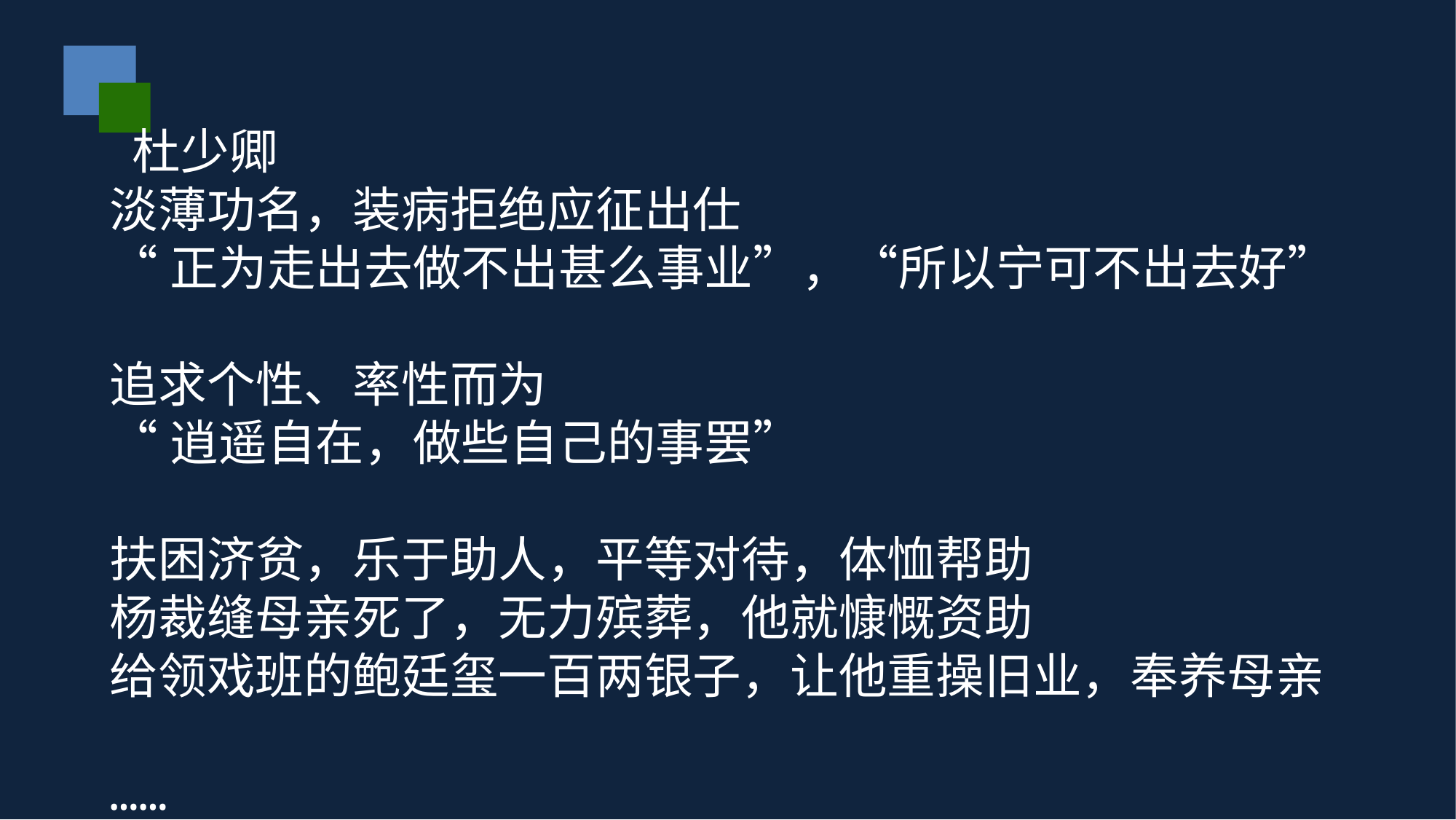

杜少卿
淡薄功名，装病拒绝应征出仕
“正为走出去做不出甚么事业”，“所以宁可不出去好”

追求个性、率性而为
“逍遥自在，做些自己的事罢”

扶困济贫，乐于助人，平等对待，体恤帮助
杨裁缝母亲死了，无力殡葬，他就慷慨资助
给领戏班的鲍廷玺一百两银子，让他重操旧业，奉养母亲

……